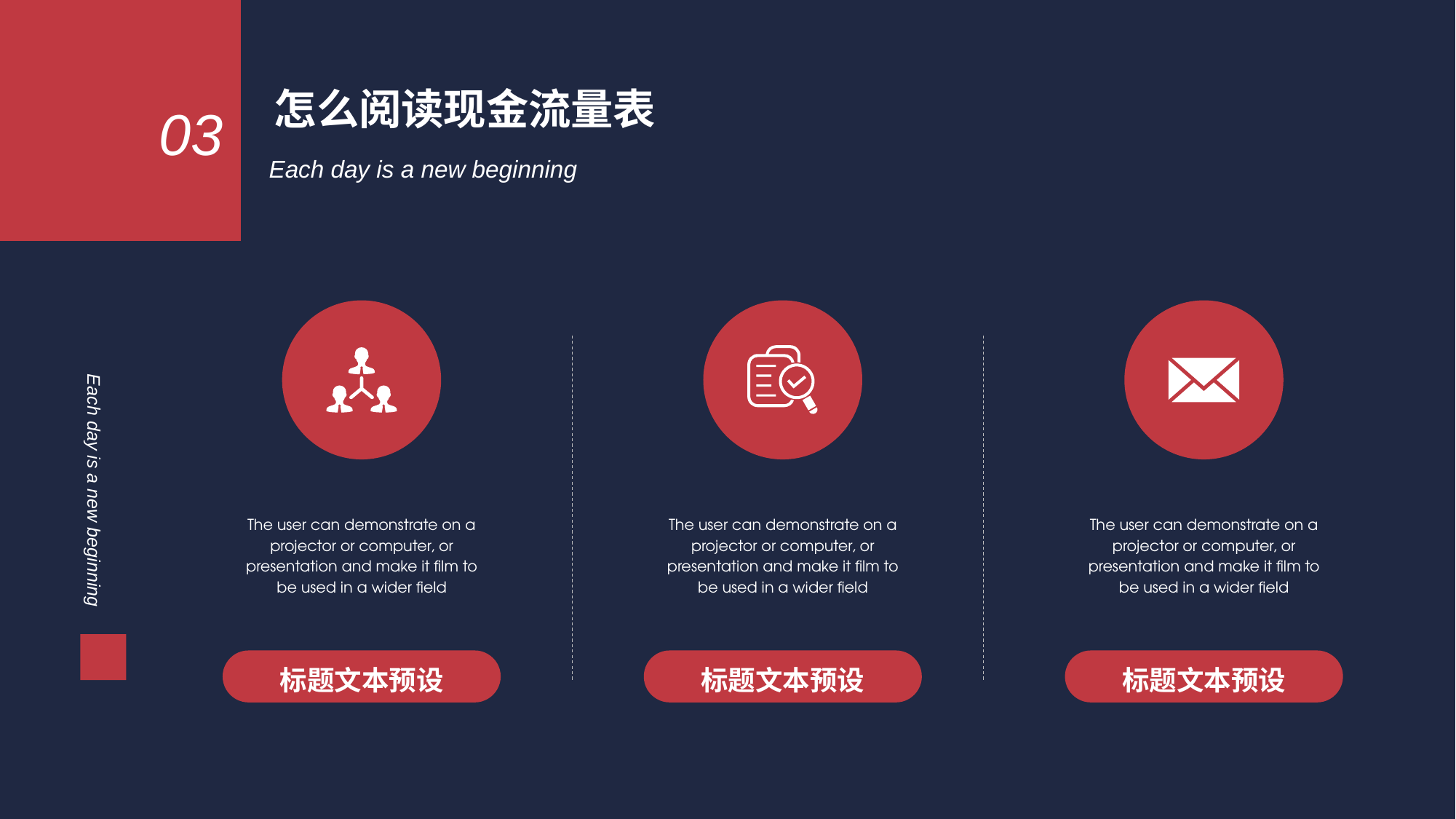

怎么阅读现金流量表
03
Each day is a new beginning

Each day is a new beginning

The user can demonstrate on a projector or computer, or presentation and make it film to be used in a wider field
The user can demonstrate on a projector or computer, or presentation and make it film to be used in a wider field
The user can demonstrate on a projector or computer, or presentation and make it film to be used in a wider field
标题文本预设
标题文本预设
标题文本预设